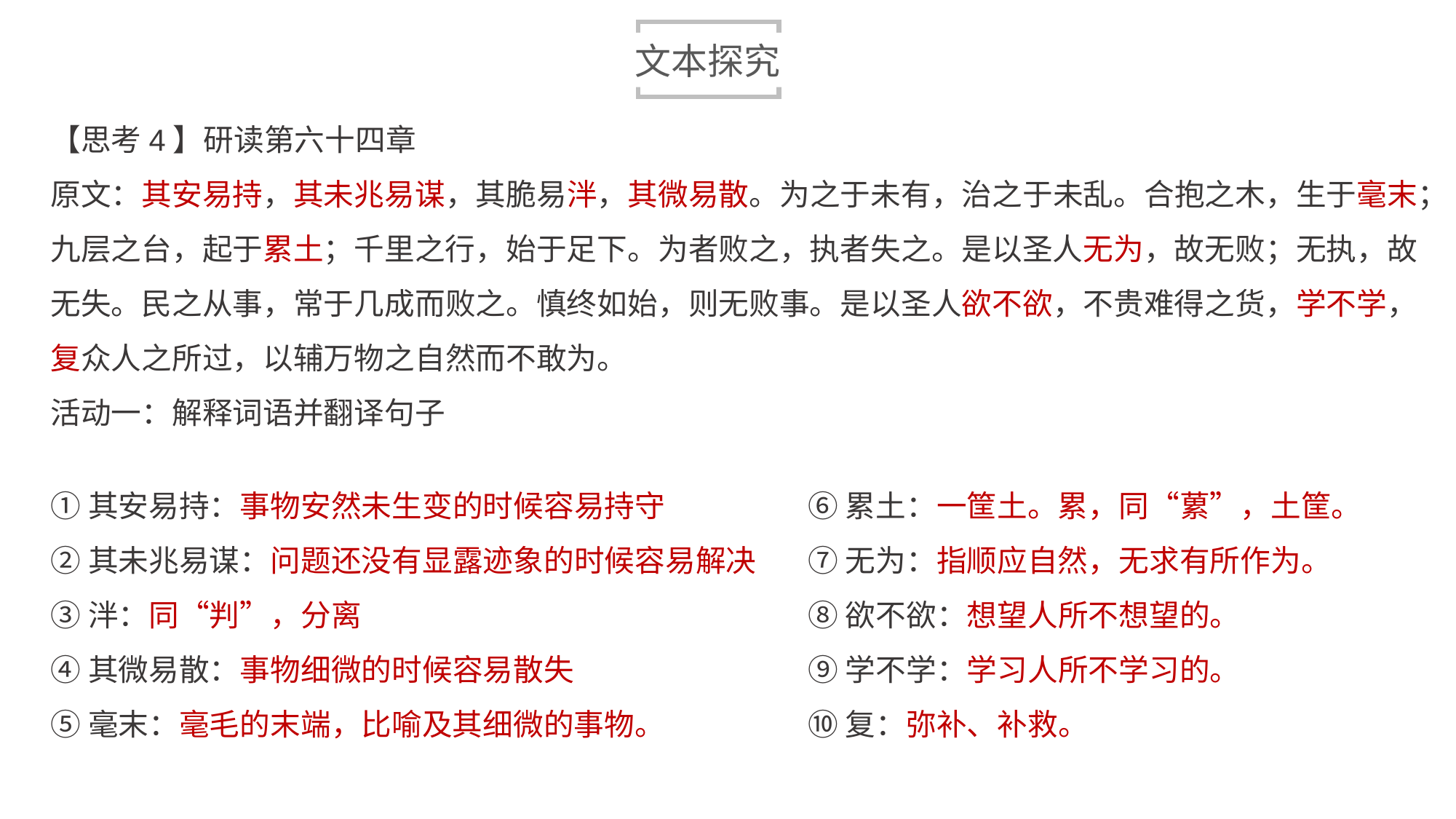

文本探究
【思考4】研读第六十四章
原文：其安易持，其未兆易谋，其脆易泮，其微易散。为之于未有，治之于未乱。合抱之木，生于毫末；九层之台，起于累土；千里之行，始于足下。为者败之，执者失之。是以圣人无为，故无败；无执，故无失。民之从事，常于几成而败之。慎终如始，则无败事。是以圣人欲不欲，不贵难得之货，学不学，复众人之所过，以辅万物之自然而不敢为。
活动一：解释词语并翻译句子
①其安易持：事物安然未生变的时候容易持守
②其未兆易谋：问题还没有显露迹象的时候容易解决
③泮：同“判”，分离
④其微易散：事物细微的时候容易散失
⑤毫末：毫毛的末端，比喻及其细微的事物。
⑥累土：一筐土。累，同“蔂”，土筐。
⑦无为：指顺应自然，无求有所作为。
⑧欲不欲：想望人所不想望的。
⑨学不学：学习人所不学习的。
⑩复：弥补、补救。